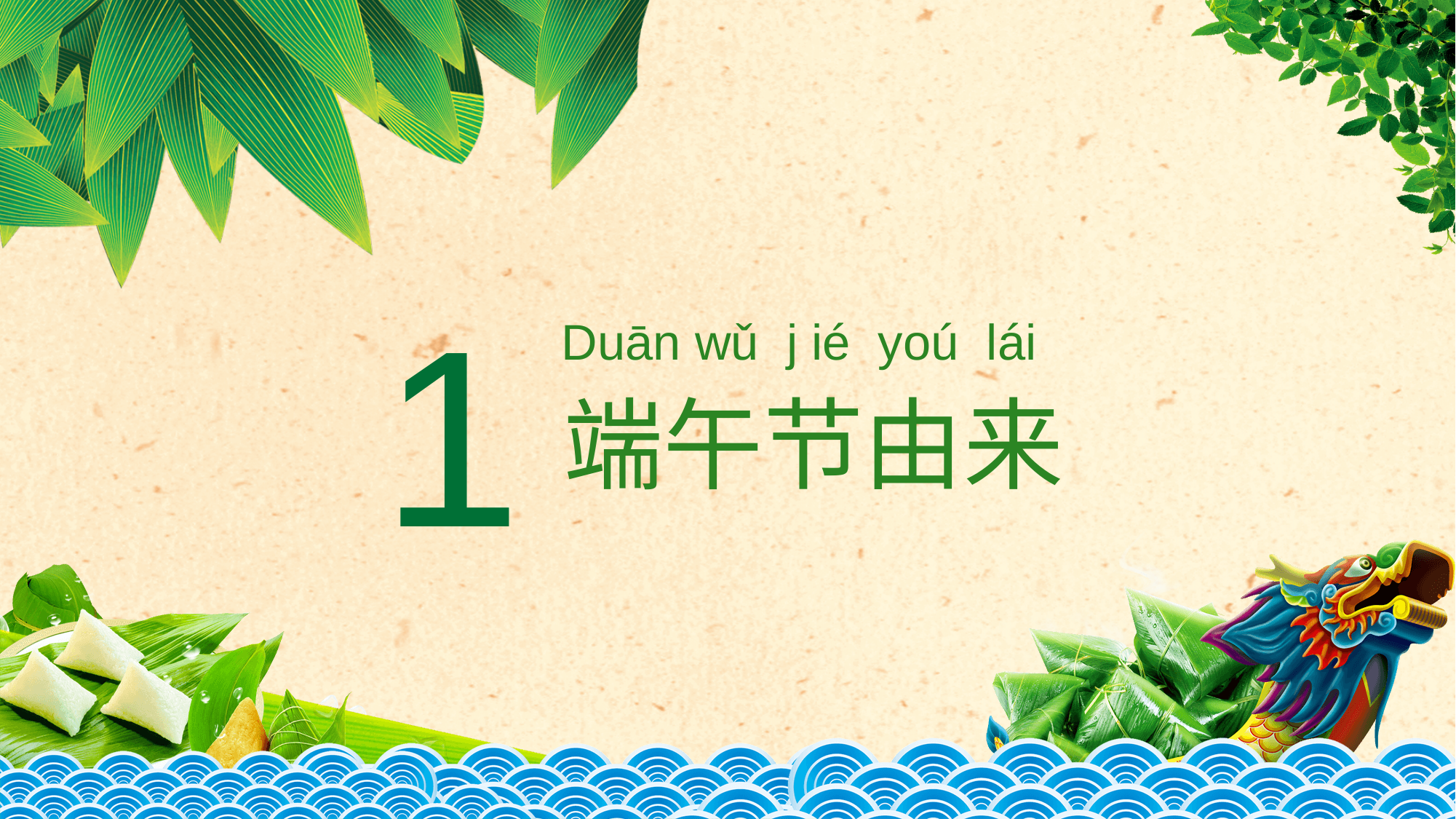

1
Du­­ān wǔ  j ié  yoú  lái
端午节由来